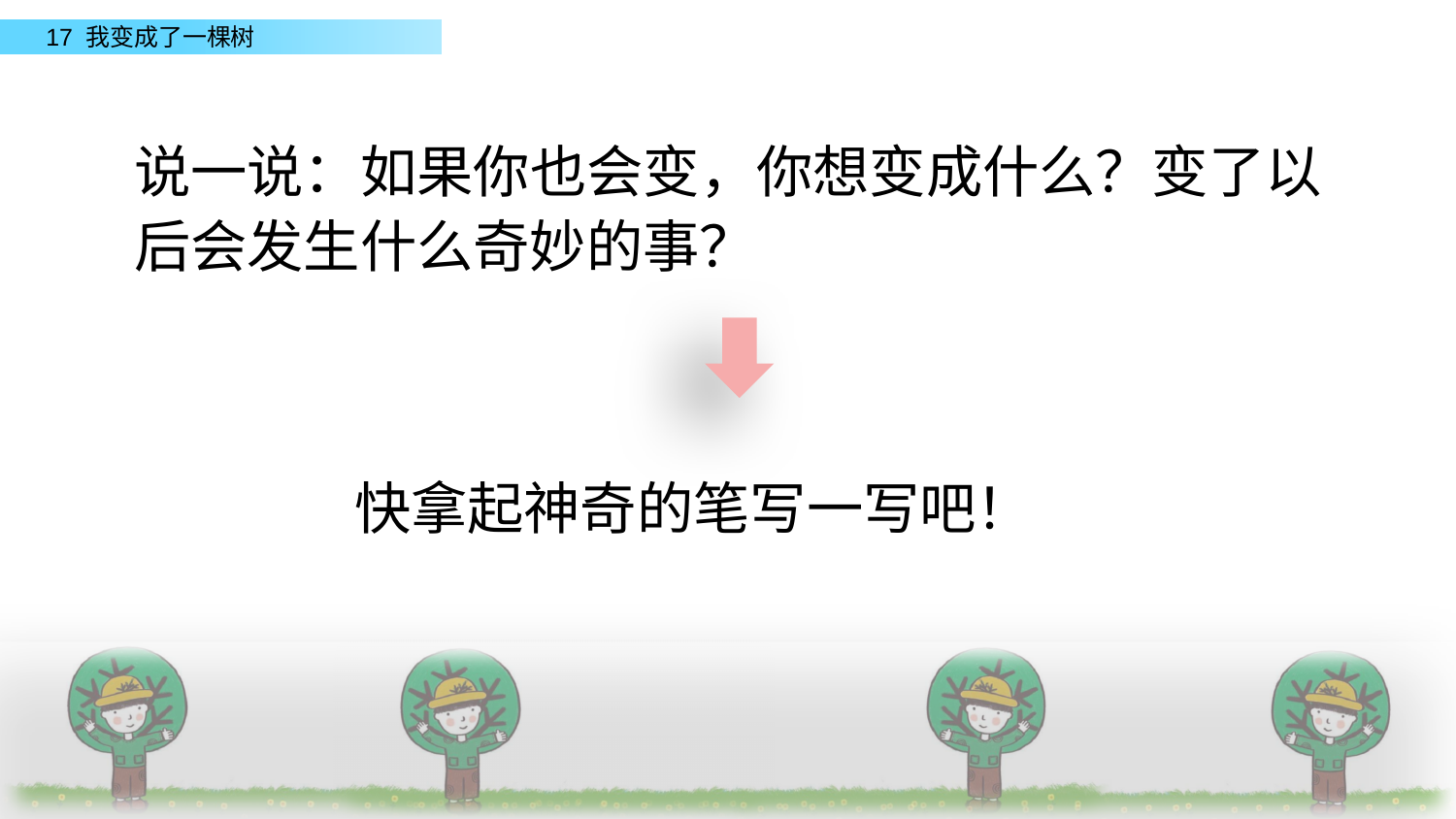

说一说：如果你也会变，你想变成什么？变了以后会发生什么奇妙的事？

快拿起神奇的笔写一写吧！